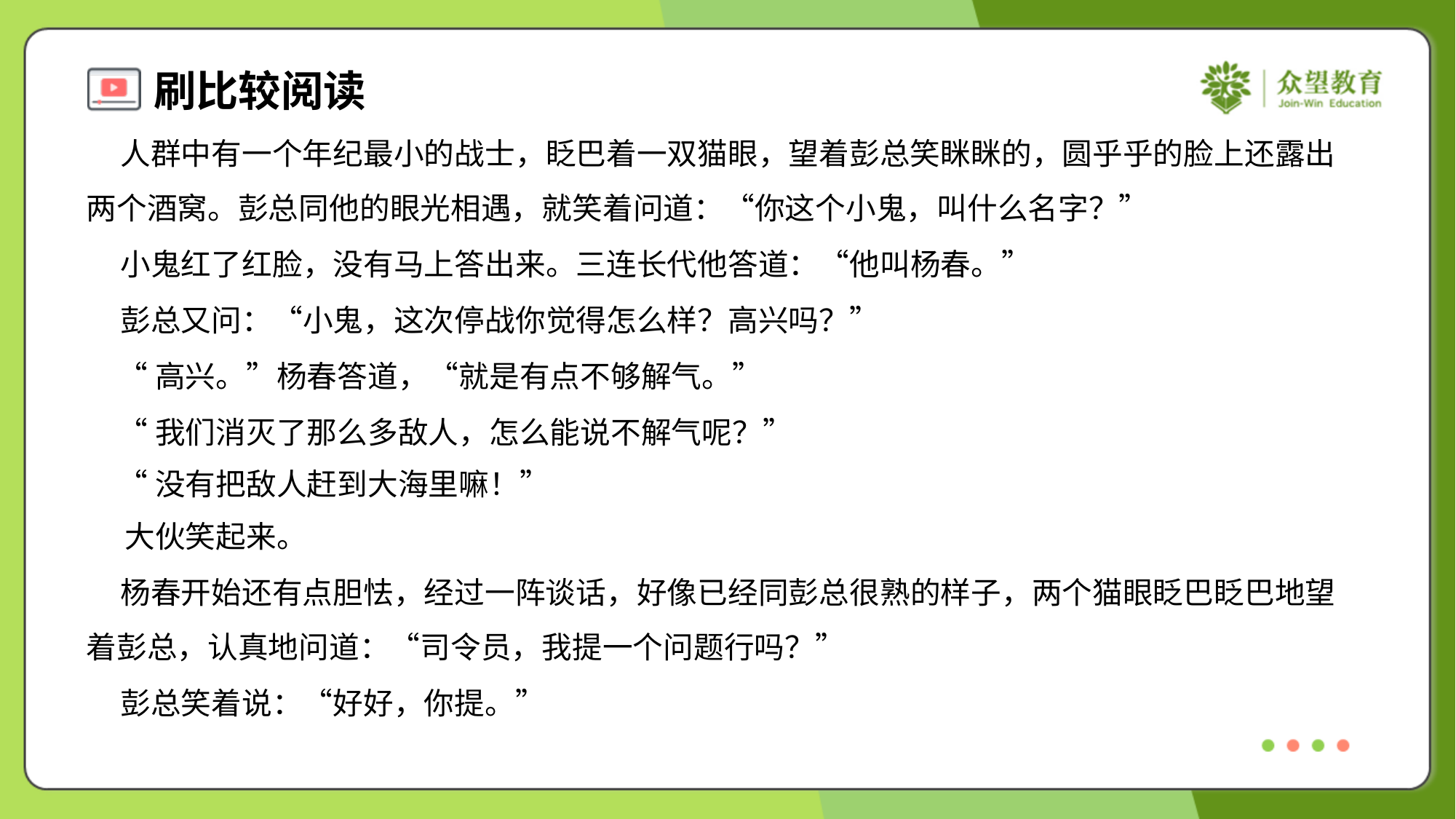

人群中有一个年纪最小的战士，眨巴着一双猫眼，望着彭总笑眯眯的，圆乎乎的脸上还露出
两个酒窝。彭总同他的眼光相遇，就笑着问道：“你这个小鬼，叫什么名字？”
    小鬼红了红脸，没有马上答出来。三连长代他答道：“他叫杨春。”
    彭总又问：“小鬼，这次停战你觉得怎么样？高兴吗？”
    “高兴。”杨春答道，“就是有点不够解气。”
    “我们消灭了那么多敌人，怎么能说不解气呢？”
    “没有把敌人赶到大海里嘛！”
    大伙笑起来。
    杨春开始还有点胆怯，经过一阵谈话，好像已经同彭总很熟的样子，两个猫眼眨巴眨巴地望
着彭总，认真地问道：“司令员，我提一个问题行吗？”
    彭总笑着说：“好好，你提。”